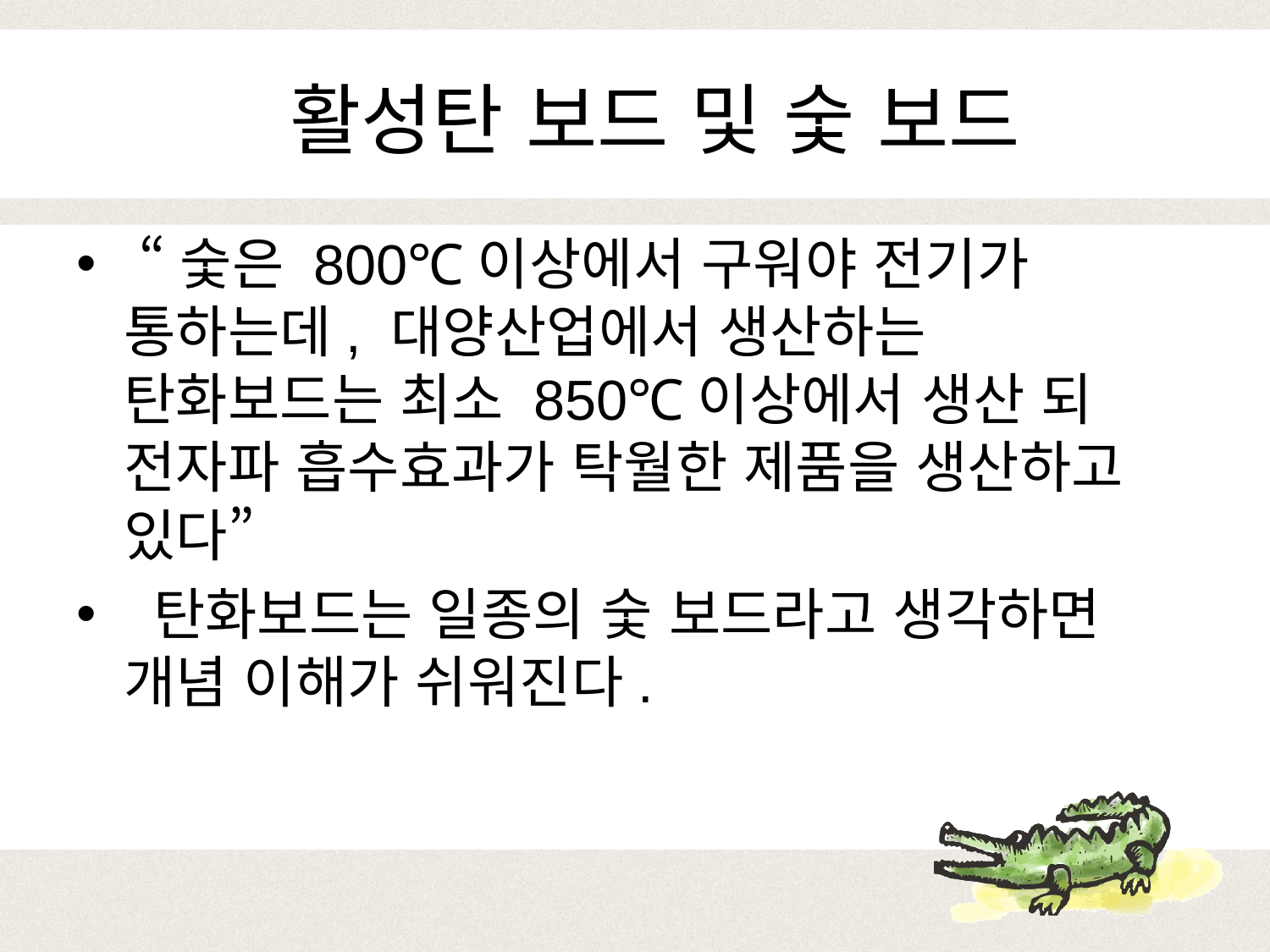

# 활성탄 보드 및 숯 보드
 “숯은 800℃이상에서 구워야 전기가 통하는데, 대양산업에서 생산하는 탄화보드는 최소 850℃이상에서 생산 되 전자파 흡수효과가 탁월한 제품을 생산하고 있다”
 탄화보드는 일종의 숯 보드라고 생각하면 개념 이해가 쉬워진다.